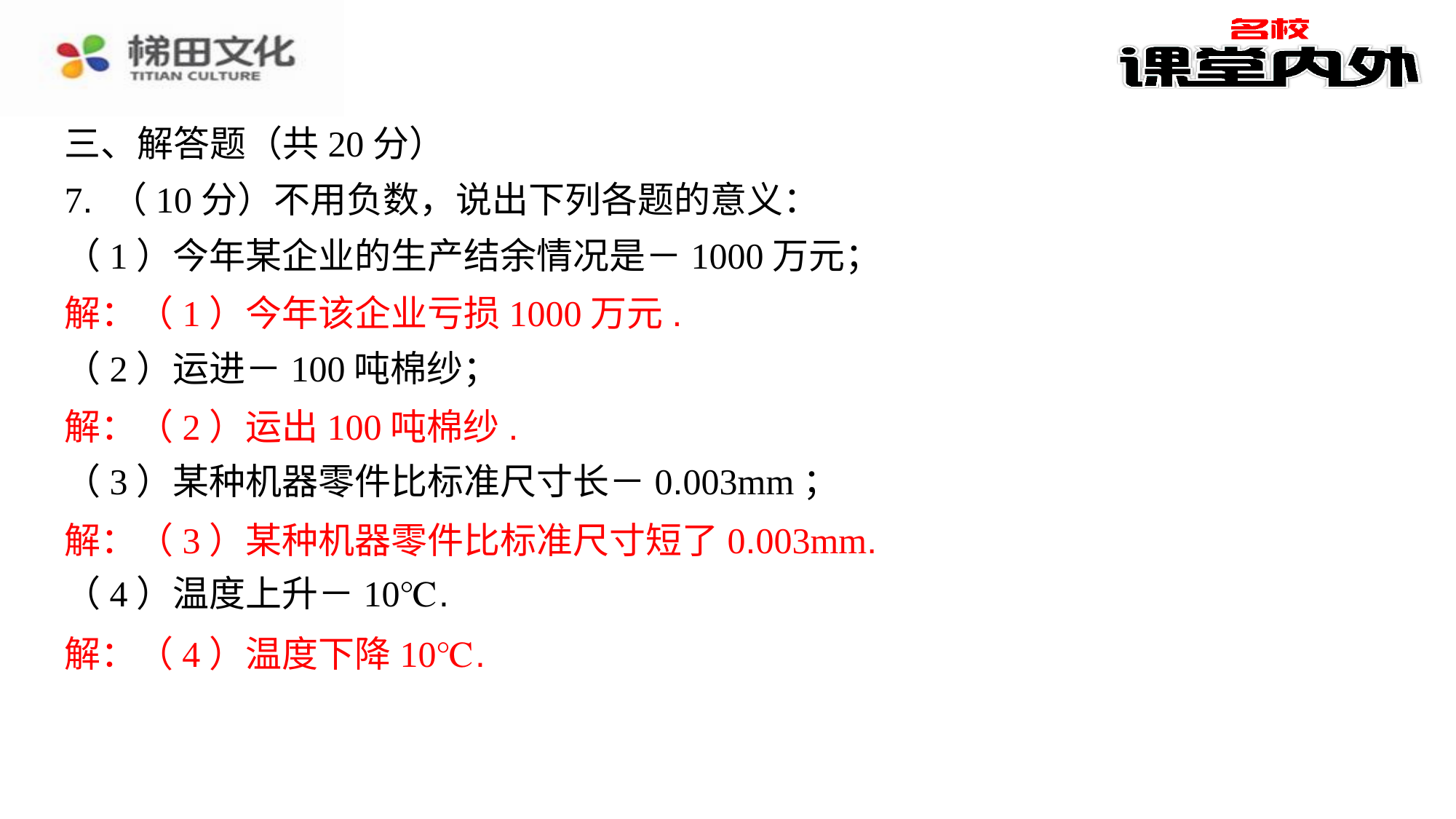

三、解答题（共20分）
7. （10分）不用负数，说出下列各题的意义：
（1）今年某企业的生产结余情况是－1000万元；
解：（1）今年该企业亏损1000万元.
（2）运进－100吨棉纱；
解：（2）运出100吨棉纱.
（3）某种机器零件比标准尺寸长－0.003mm；
解：（3）某种机器零件比标准尺寸短了0.003mm.
（4）温度上升－10℃.
解：（4）温度下降10℃.
解：（1）今年该企业亏损1000万元.
解：（2）运出100吨棉纱.
解：（3）某种机器零件比标准尺寸短了0.003mm.
解：（4）温度下降10℃.